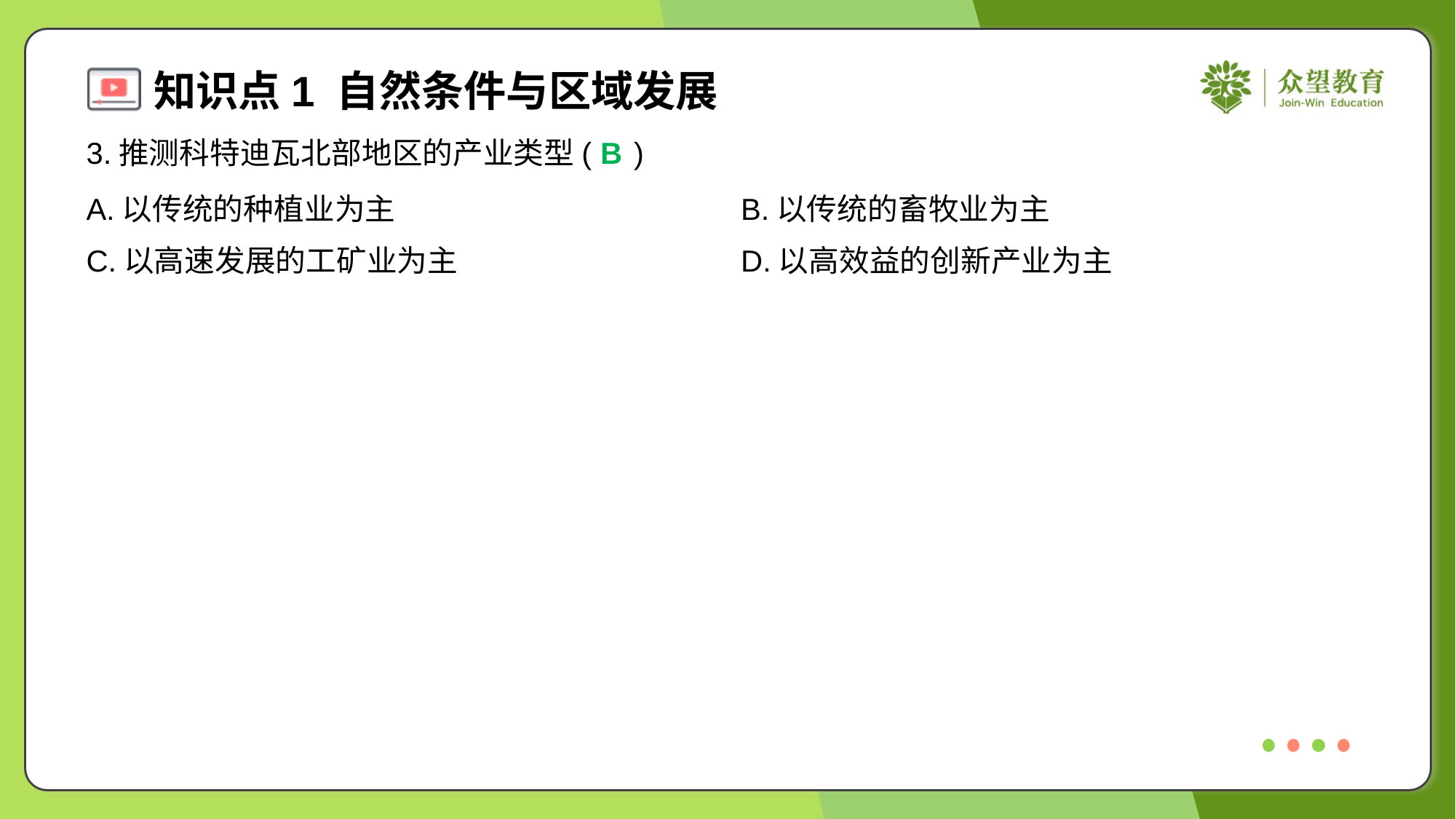

3.推测科特迪瓦北部地区的产业类型(     )
B
A.以传统的种植业为主	B.以传统的畜牧业为主
C.以高速发展的工矿业为主	D.以高效益的创新产业为主